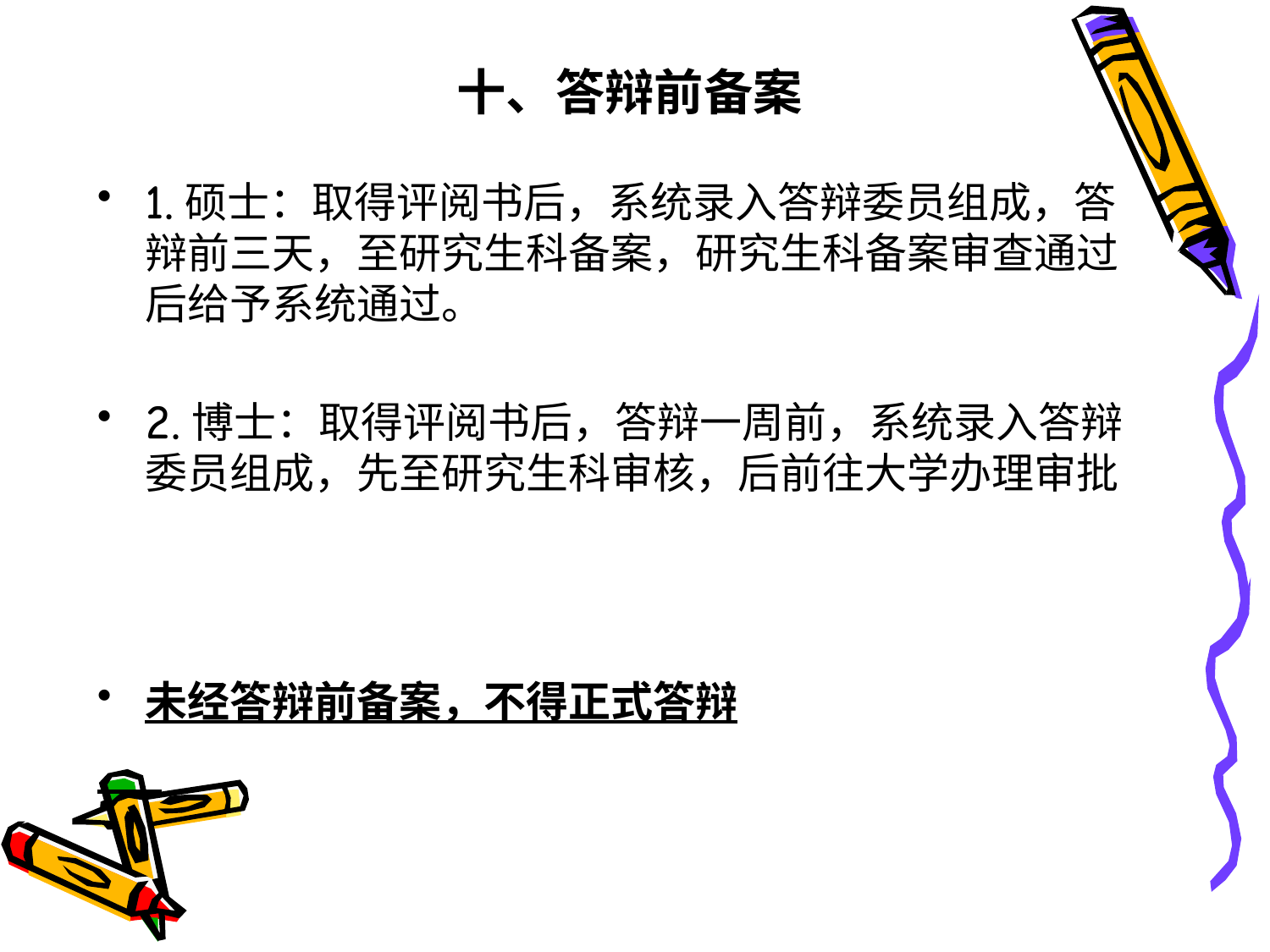

# 十、答辩前备案
1.硕士：取得评阅书后，系统录入答辩委员组成，答辩前三天，至研究生科备案，研究生科备案审查通过后给予系统通过。

2.博士：取得评阅书后，答辩一周前，系统录入答辩委员组成，先至研究生科审核，后前往大学办理审批

未经答辩前备案，不得正式答辩